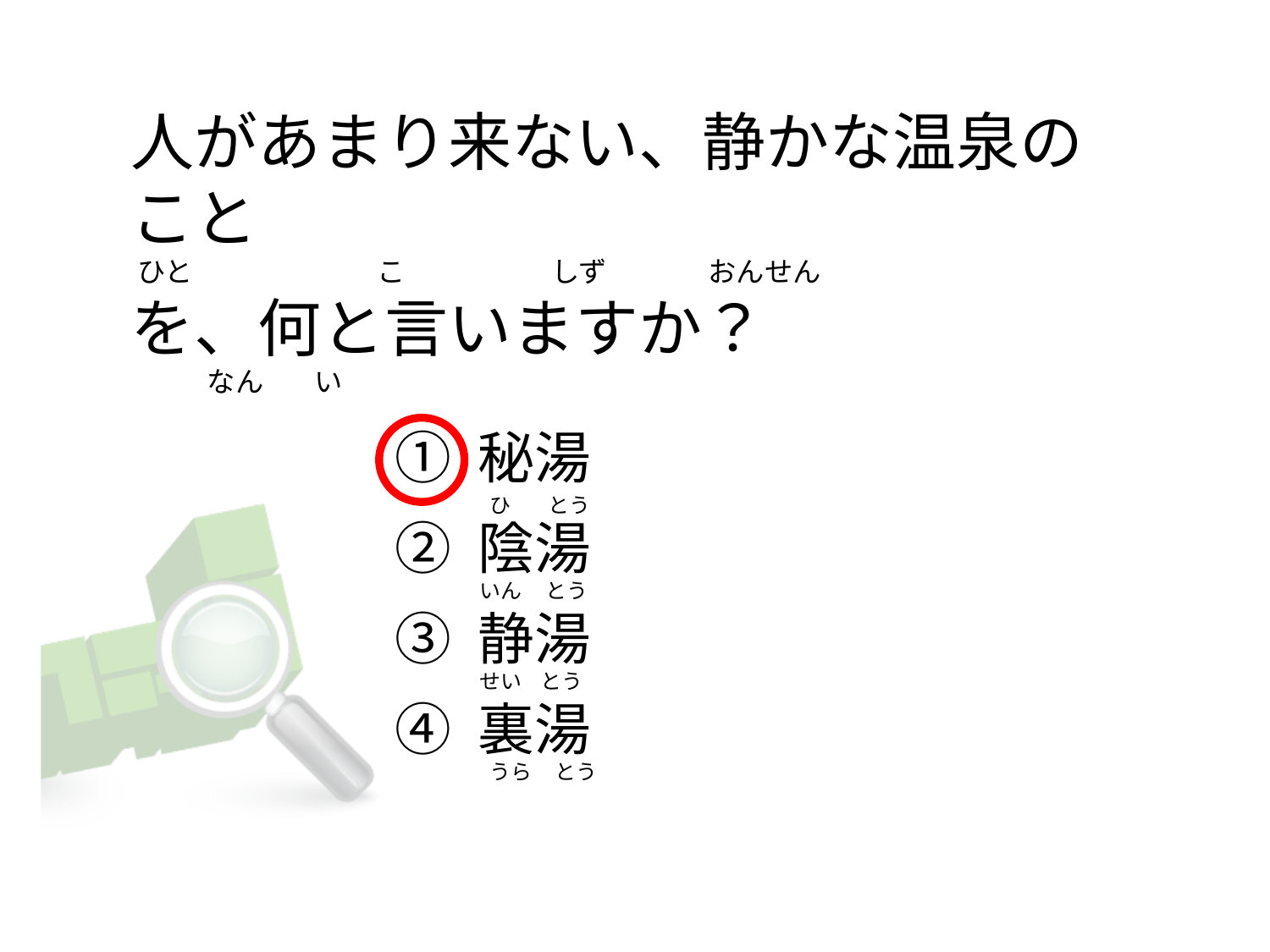

# 人があまり来ない、静かな温泉のこと  ひと                             こ                       しず                おんせん を、何と言いますか？             なん        い
① 秘湯
② 陰湯
③ 静湯
④ 裏湯

 ひ        とう
いん     とう
せい    とう
 うら     とう